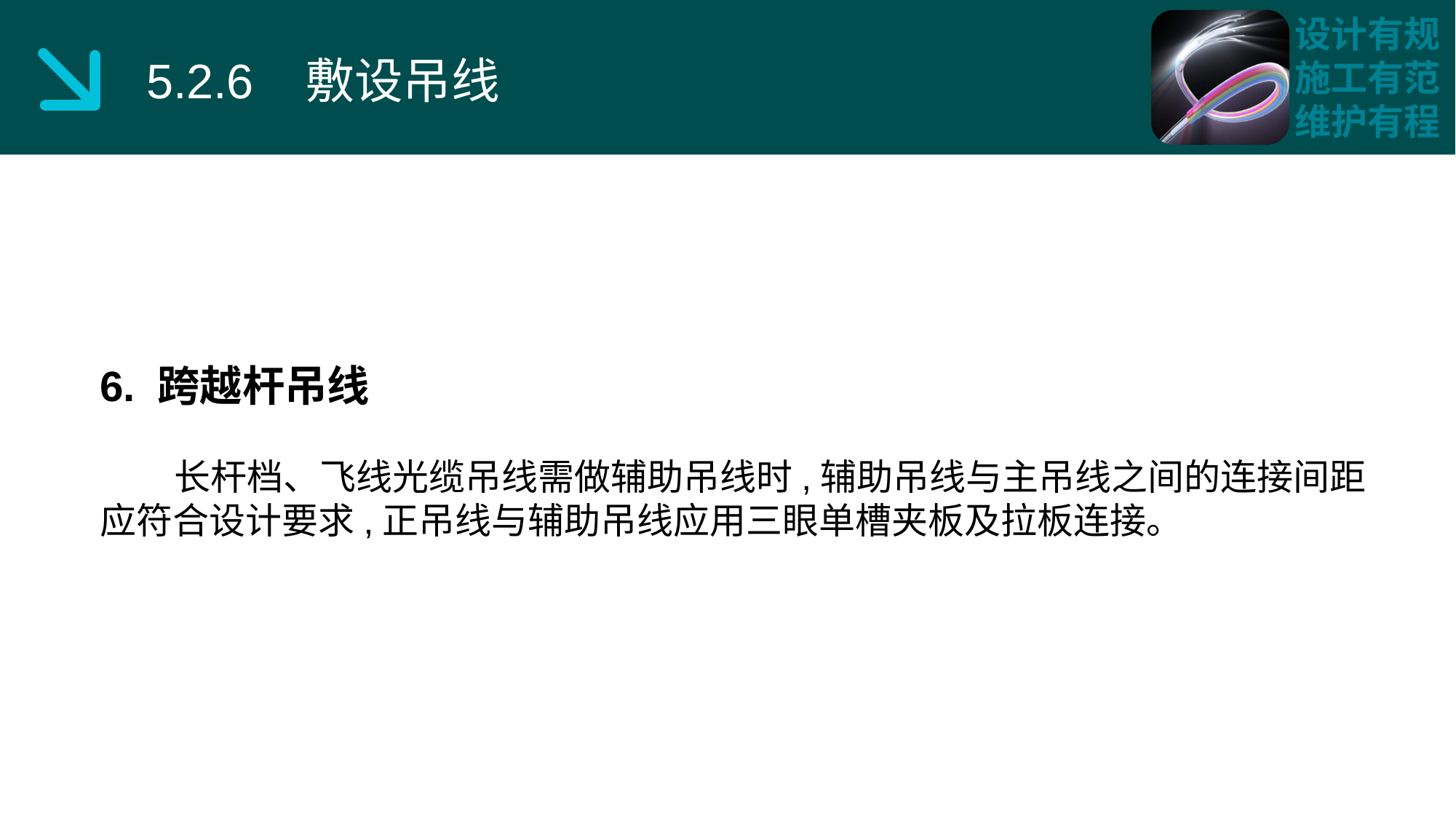

5.2.6   敷设吊线

6. 跨越杆吊线

        长杆档、飞线光缆吊线需做辅助吊线时,辅助吊线与主吊线之间的连接间距应符合设计要求,正吊线与辅助吊线应用三眼单槽夹板及拉板连接。